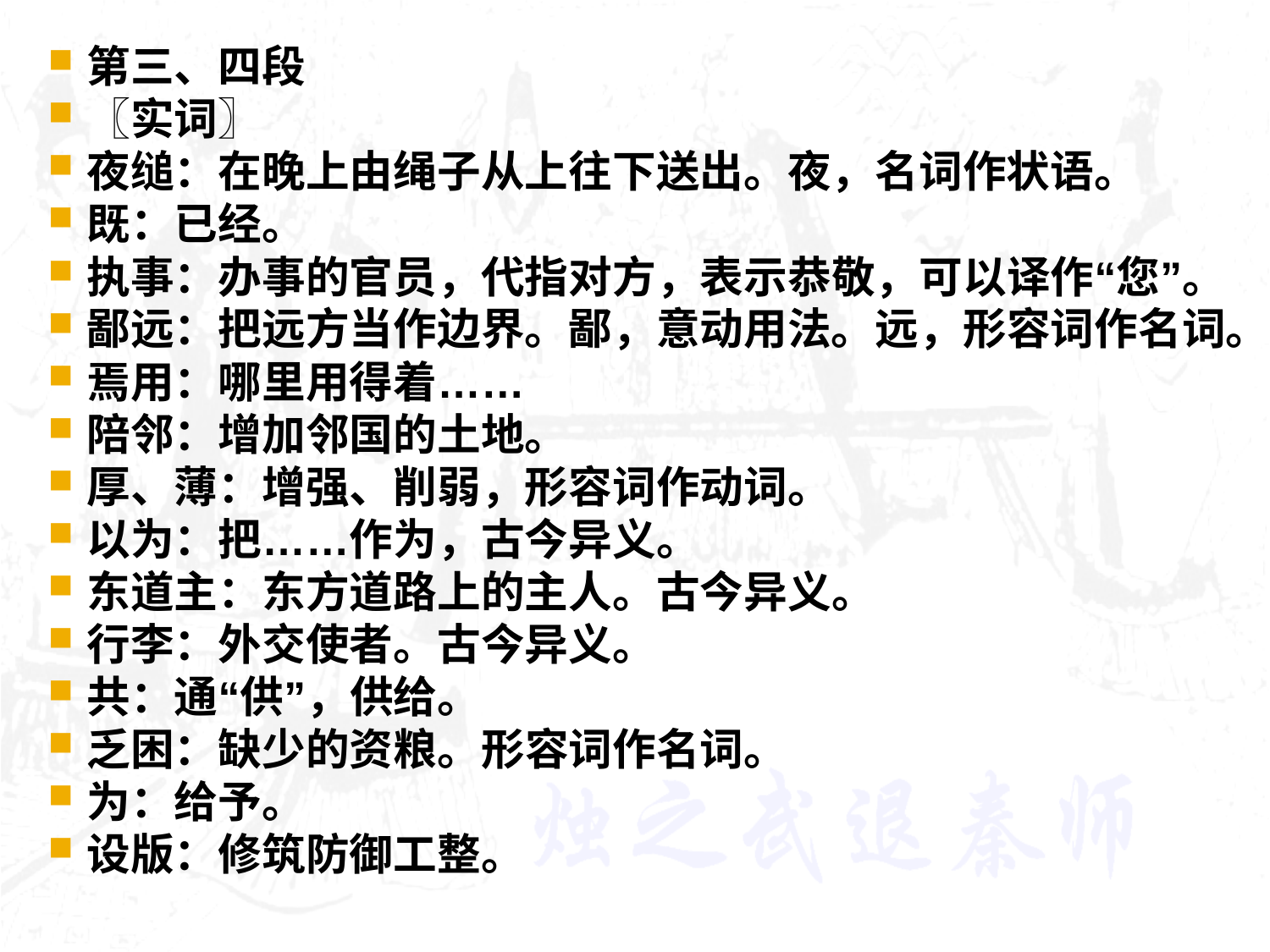

#
第三、四段
〖实词〗
夜缒：在晚上由绳子从上往下送出。夜，名词作状语。
既：已经。
执事：办事的官员，代指对方，表示恭敬，可以译作“您”。
鄙远：把远方当作边界。鄙，意动用法。远，形容词作名词。
焉用：哪里用得着……
陪邻：增加邻国的土地。
厚、薄：增强、削弱，形容词作动词。
以为：把……作为，古今异义。
东道主：东方道路上的主人。古今异义。
行李：外交使者。古今异义。
共：通“供”，供给。
乏困：缺少的资粮。形容词作名词。
为：给予。
设版：修筑防御工整。